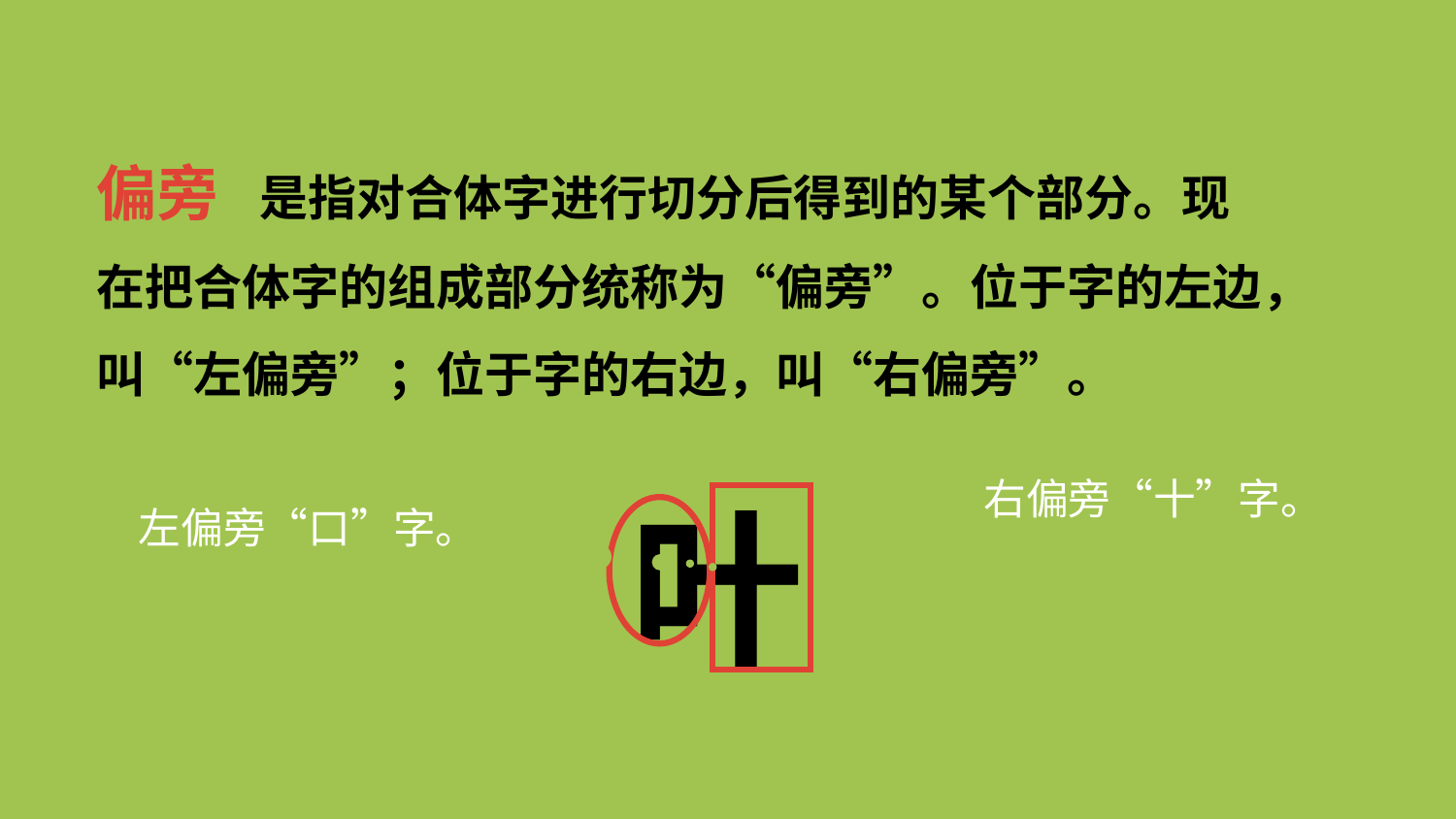

偏旁   是指对合体字进行切分后得到的某个部分。现在把合体字的组成部分统称为“偏旁”。位于字的左边，叫“左偏旁”；位于字的右边，叫“右偏旁”。
右偏旁“十”字。
左偏旁“口”字。
叶